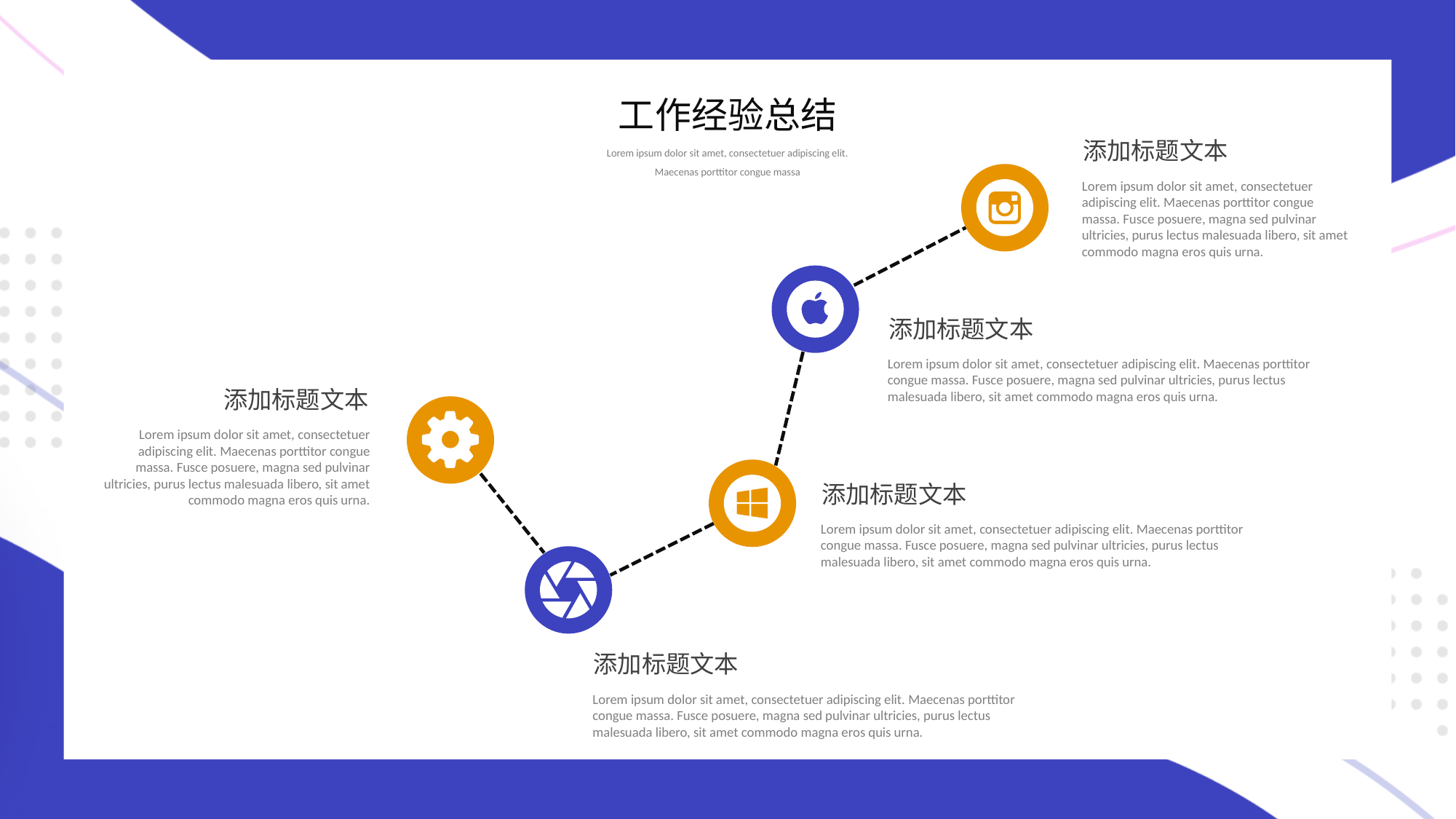

工作经验总结
添加标题文本
Lorem ipsum dolor sit amet, consectetuer adipiscing elit. Maecenas porttitor congue massa

Lorem ipsum dolor sit amet, consectetuer adipiscing elit. Maecenas porttitor congue massa. Fusce posuere, magna sed pulvinar ultricies, purus lectus malesuada libero, sit amet commodo magna eros quis urna.

添加标题文本
Lorem ipsum dolor sit amet, consectetuer adipiscing elit. Maecenas porttitor congue massa. Fusce posuere, magna sed pulvinar ultricies, purus lectus malesuada libero, sit amet commodo magna eros quis urna.
添加标题文本

Lorem ipsum dolor sit amet, consectetuer adipiscing elit. Maecenas porttitor congue massa. Fusce posuere, magna sed pulvinar ultricies, purus lectus malesuada libero, sit amet commodo magna eros quis urna.

添加标题文本

Lorem ipsum dolor sit amet, consectetuer adipiscing elit. Maecenas porttitor congue massa. Fusce posuere, magna sed pulvinar ultricies, purus lectus malesuada libero, sit amet commodo magna eros quis urna.

添加标题文本
Lorem ipsum dolor sit amet, consectetuer adipiscing elit. Maecenas porttitor congue massa. Fusce posuere, magna sed pulvinar ultricies, purus lectus malesuada libero, sit amet commodo magna eros quis urna.